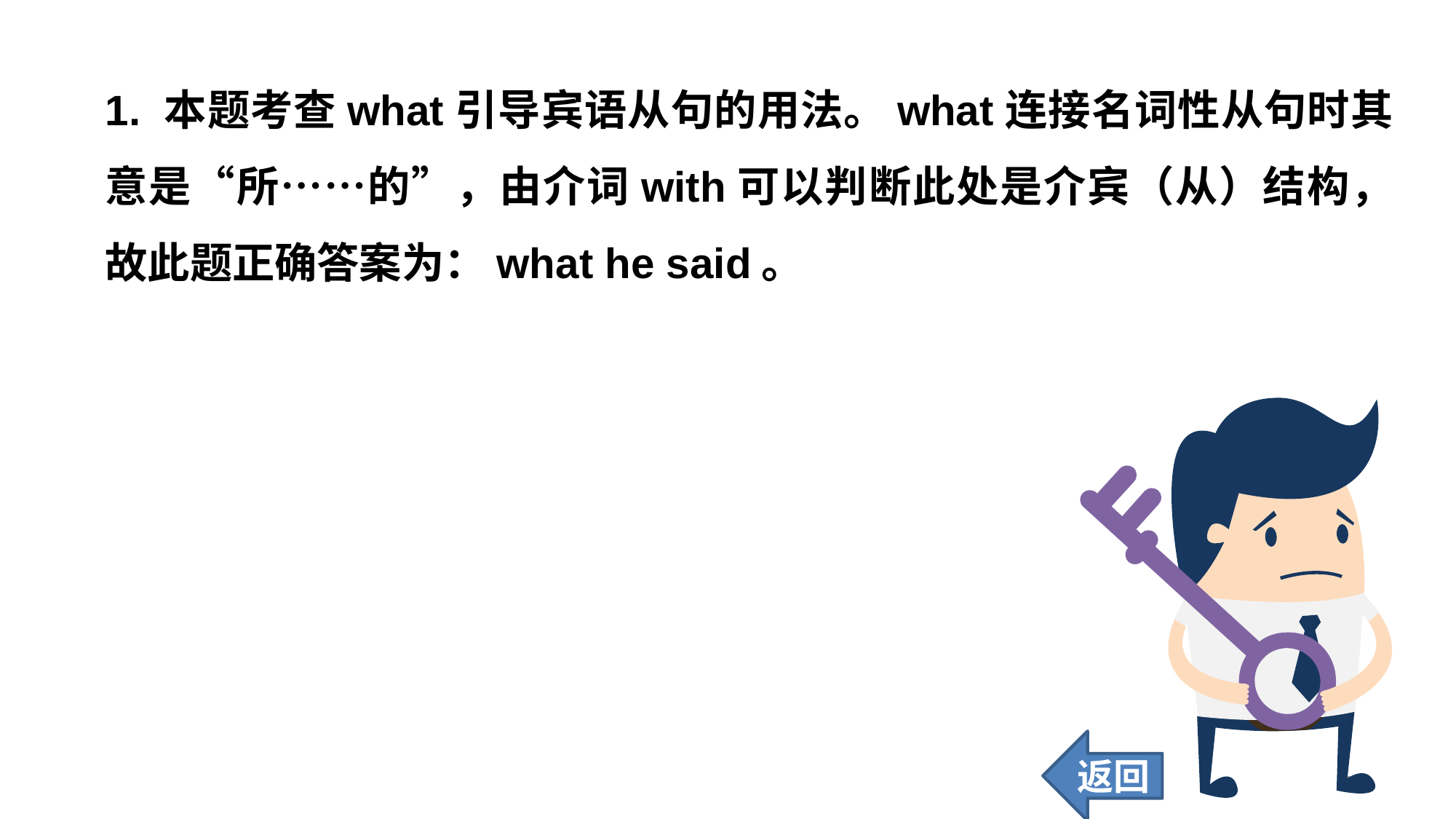

1. 本题考查what引导宾语从句的用法。what连接名词性从句时其意是“所……的”，由介词with可以判断此处是介宾（从）结构，故此题正确答案为：what he said。

返回
139